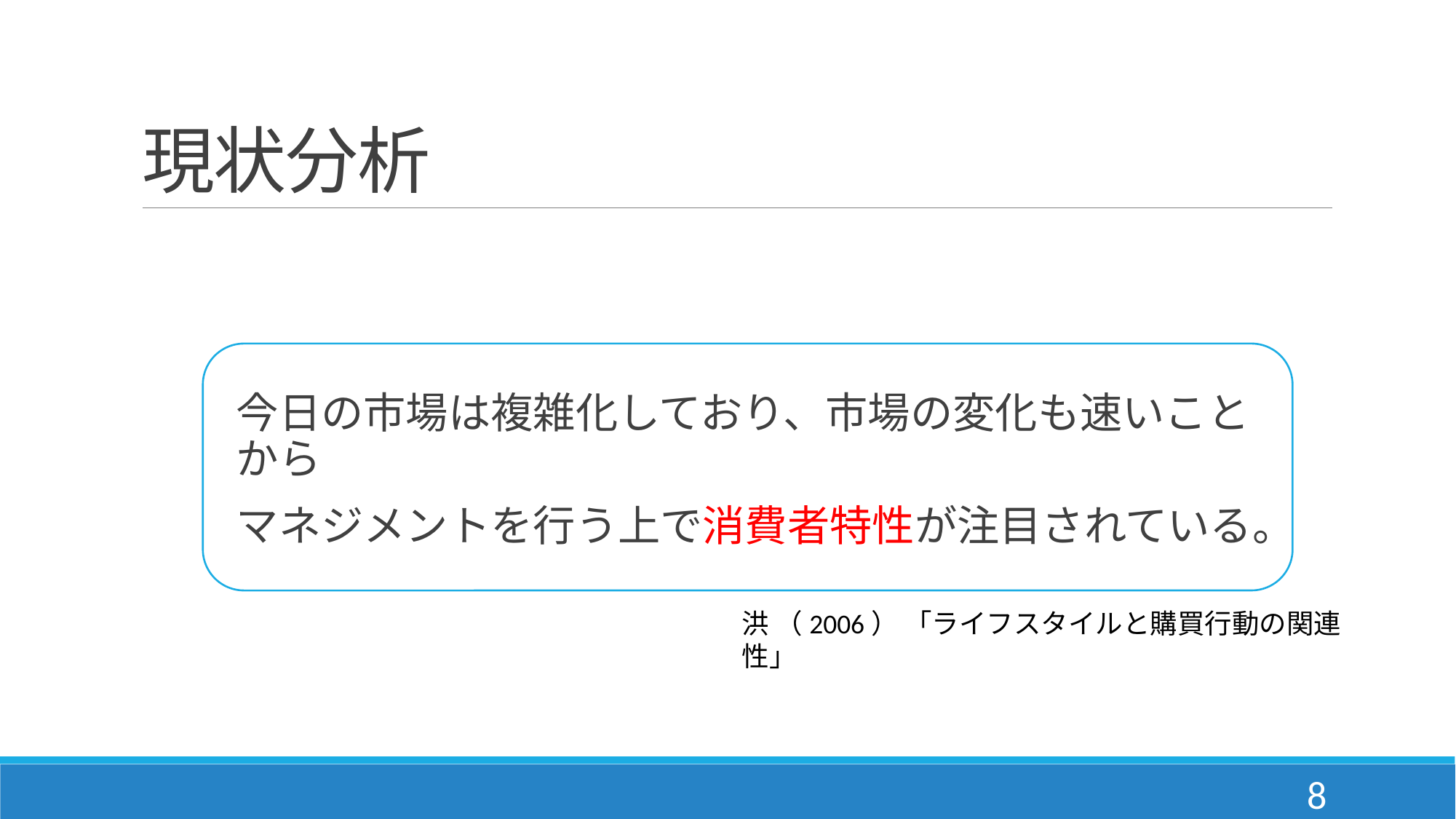

# 現状分析

今日の市場は複雑化しており、市場の変化も速いことから
マネジメントを行う上で消費者特性が注目されている。

洪 （2006） 「ライフスタイルと購買行動の関連性」
8